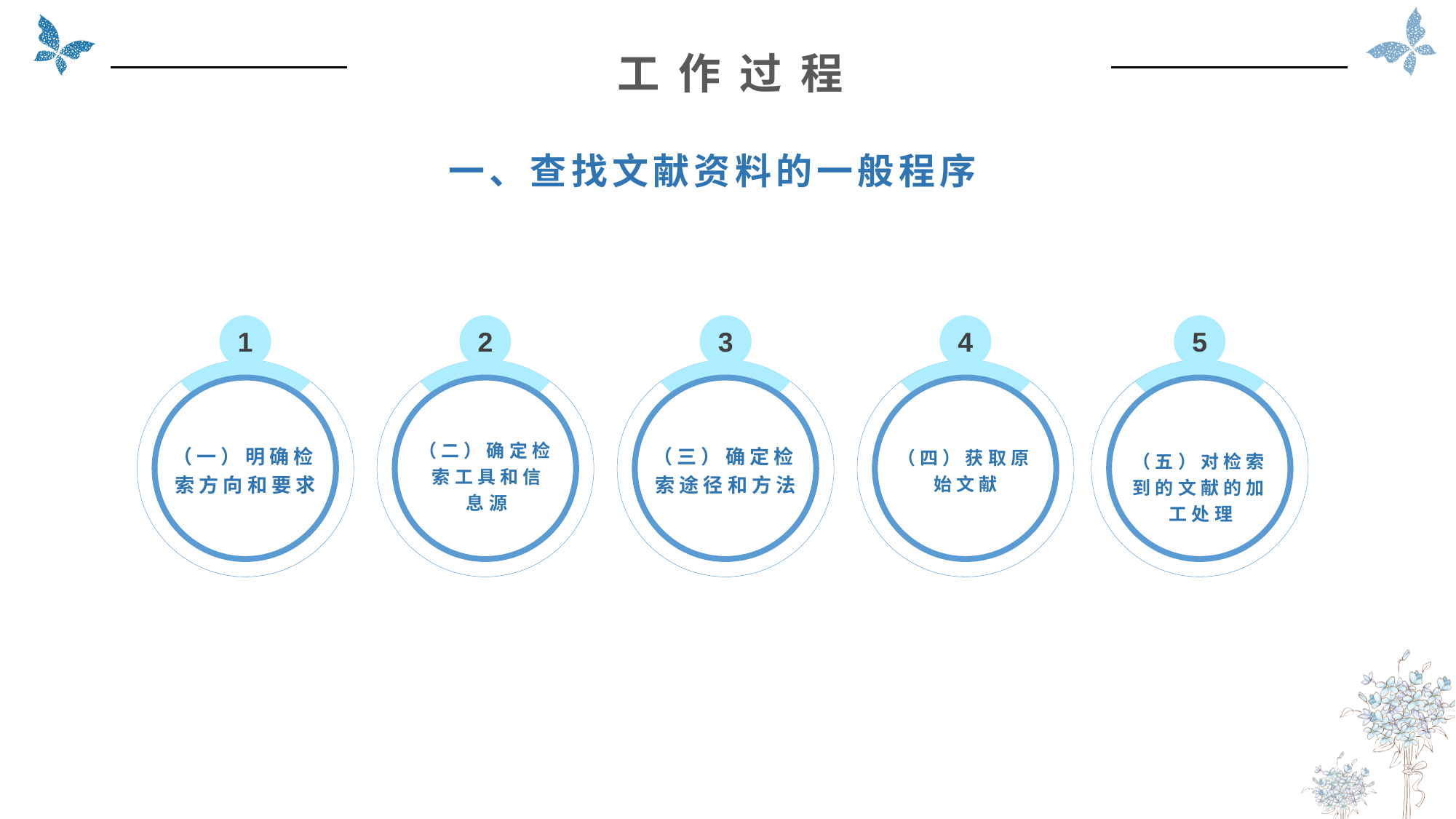

工 作 过 程
一、查找文献资料的一般程序

1

（一）明确检索方向和要求

2

（二）确定检索工具和信
息源

3

（三）确定检索途径和方法

4

（四）获取原始文献

5

（五）对检索到的文献的加工处理